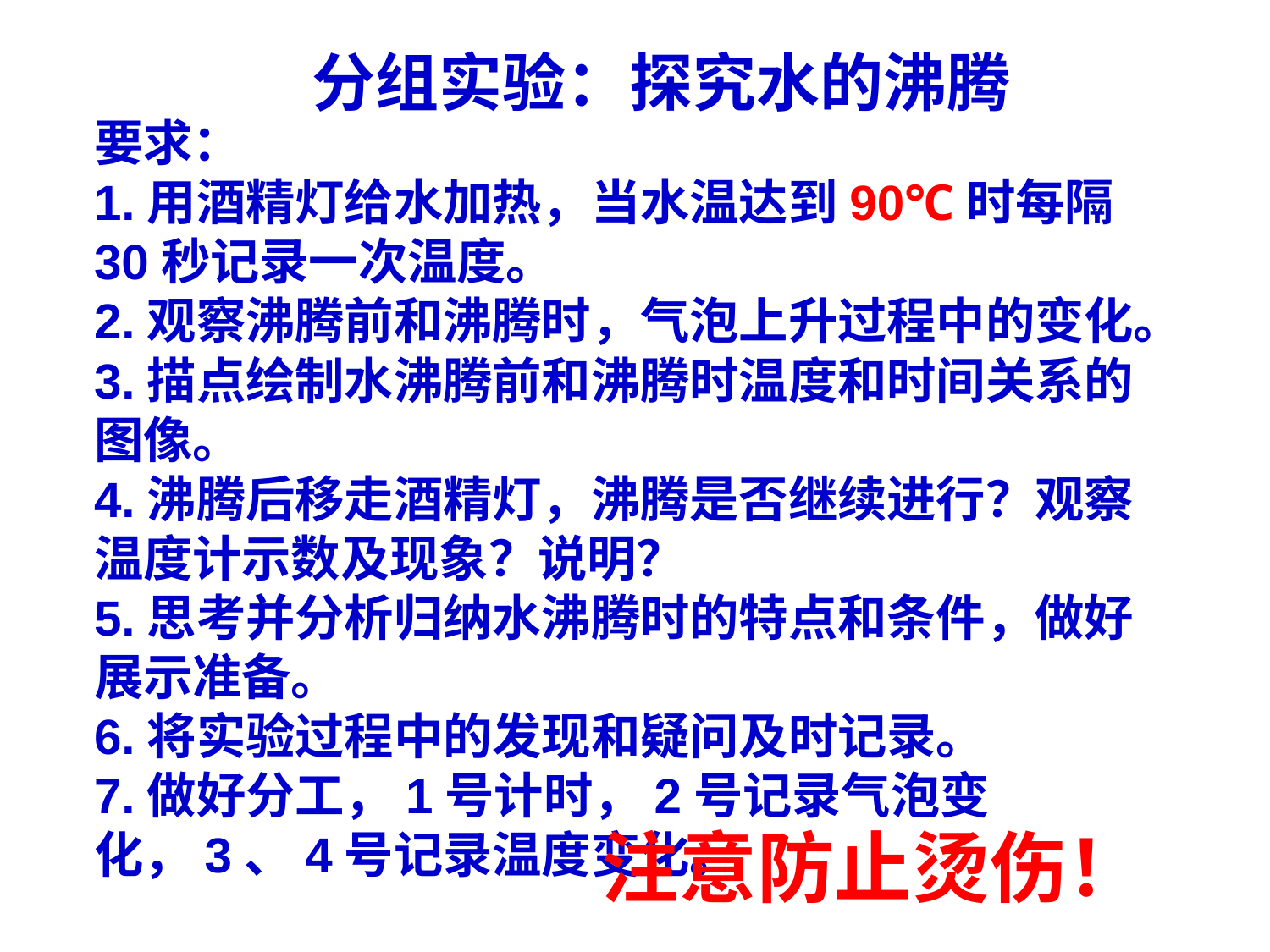

分组实验：探究水的沸腾
要求：
1.用酒精灯给水加热，当水温达到90℃时每隔30秒记录一次温度。
2.观察沸腾前和沸腾时，气泡上升过程中的变化。
3.描点绘制水沸腾前和沸腾时温度和时间关系的图像。
4.沸腾后移走酒精灯，沸腾是否继续进行？观察温度计示数及现象？说明？
5.思考并分析归纳水沸腾时的特点和条件，做好展示准备。
6.将实验过程中的发现和疑问及时记录。
7.做好分工，1号计时，2号记录气泡变化，3、4号记录温度变化。

注意防止烫伤！